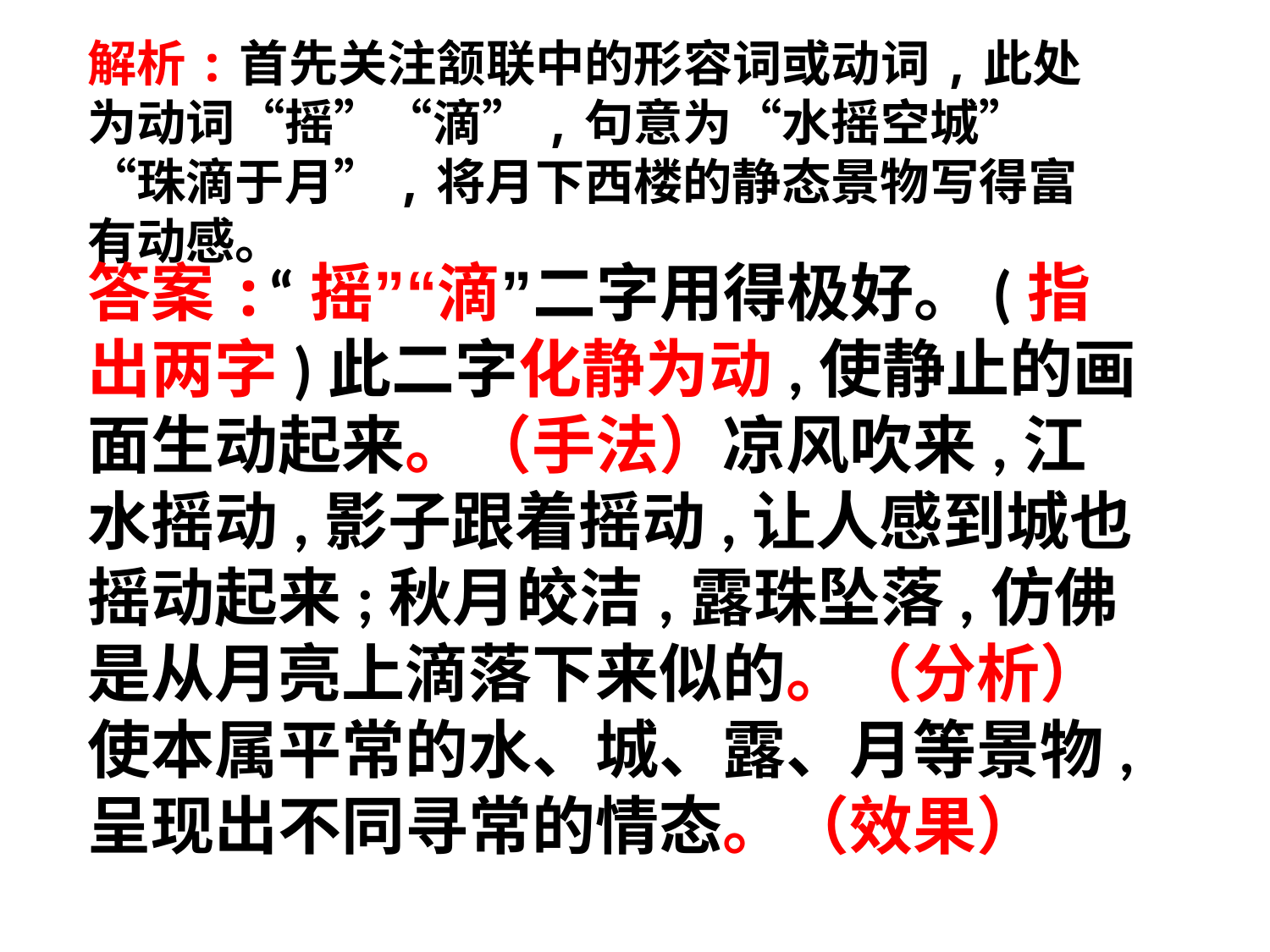

解析:首先关注颔联中的形容词或动词,此处为动词“摇”“滴”,句意为“水摇空城”“珠滴于月”,将月下西楼的静态景物写得富有动感。
答案:“摇”“滴”二字用得极好。(指出两字)此二字化静为动,使静止的画面生动起来。（手法）凉风吹来,江水摇动,影子跟着摇动,让人感到城也摇动起来;秋月皎洁,露珠坠落,仿佛是从月亮上滴落下来似的。（分析）使本属平常的水、城、露、月等景物,呈现出不同寻常的情态。（效果）